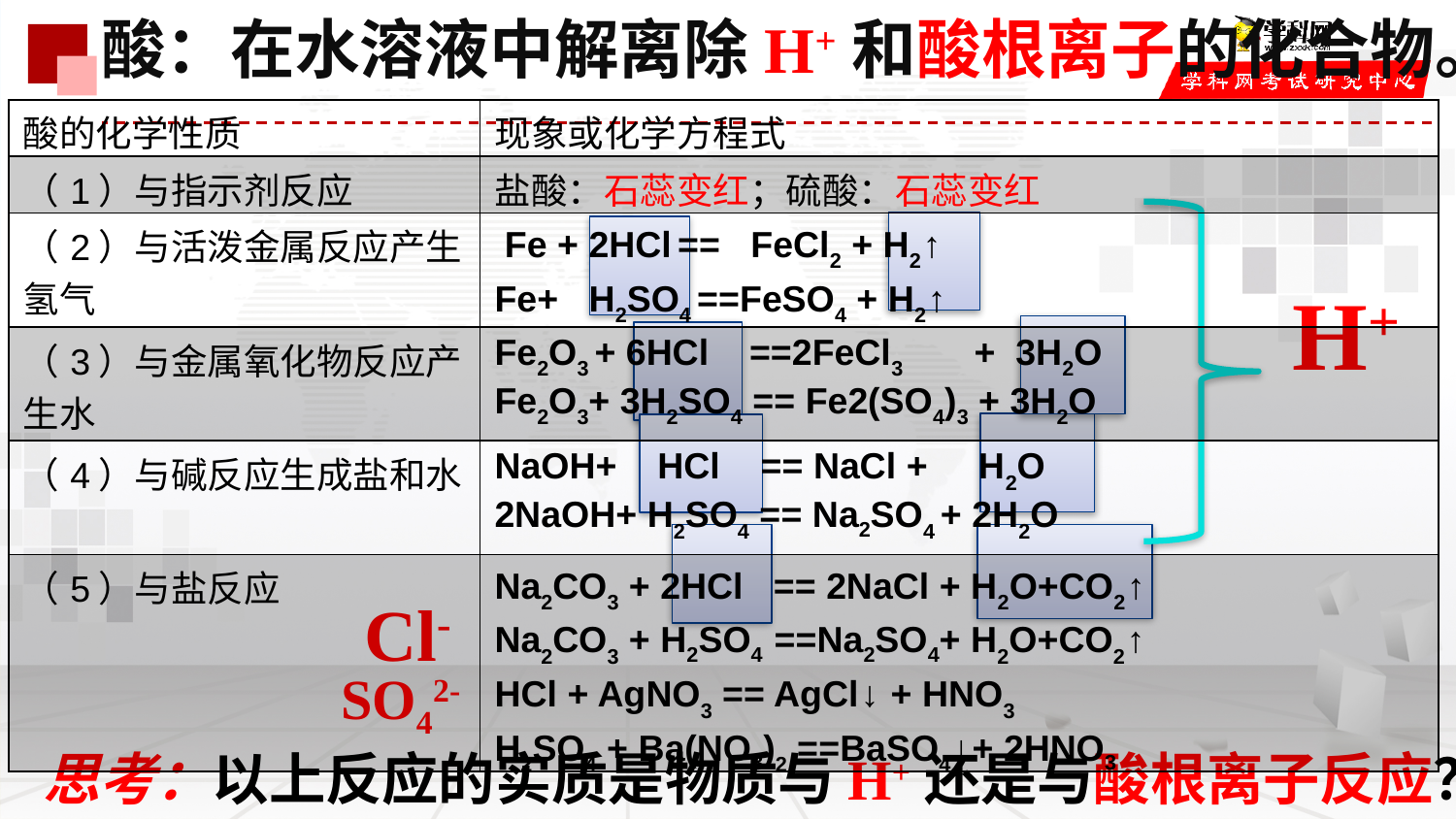

酸：在水溶液中解离除H+和酸根离子的化合物。
| 酸的化学性质 | 现象或化学方程式 |
| --- | --- |
| （1）与指示剂反应 | 盐酸：石蕊变红；硫酸：石蕊变红 |
| （2）与活泼金属反应产生氢气 | Fe + 2HCl == FeCl2 + H2↑ Fe+ H2SO4 ==FeSO4 + H2↑ |
| （3）与金属氧化物反应产生水 | Fe2O3 + 6HCl ==2FeCl3 + 3H2O Fe2O3+ 3H2SO4 == Fe2(SO4)3 + 3H2O |
| （4）与碱反应生成盐和水 | NaOH+ HCl == NaCl + H2O 2NaOH+ H2SO4 == Na2SO4 + 2H2O |
| （5）与盐反应 | Na2CO3 + 2HCl == 2NaCl + H2O+CO2↑ Na2CO3 + H2SO4 ==Na2SO4+ H2O+CO2↑ HCl + AgNO3 == AgCl↓ + HNO3 H2SO4 + Ba(NO3)2 ==BaSO4↓+ 2HNO3 |

H+

Cl-
SO42-
思考：以上反应的实质是物质与H+还是与酸根离子反应？